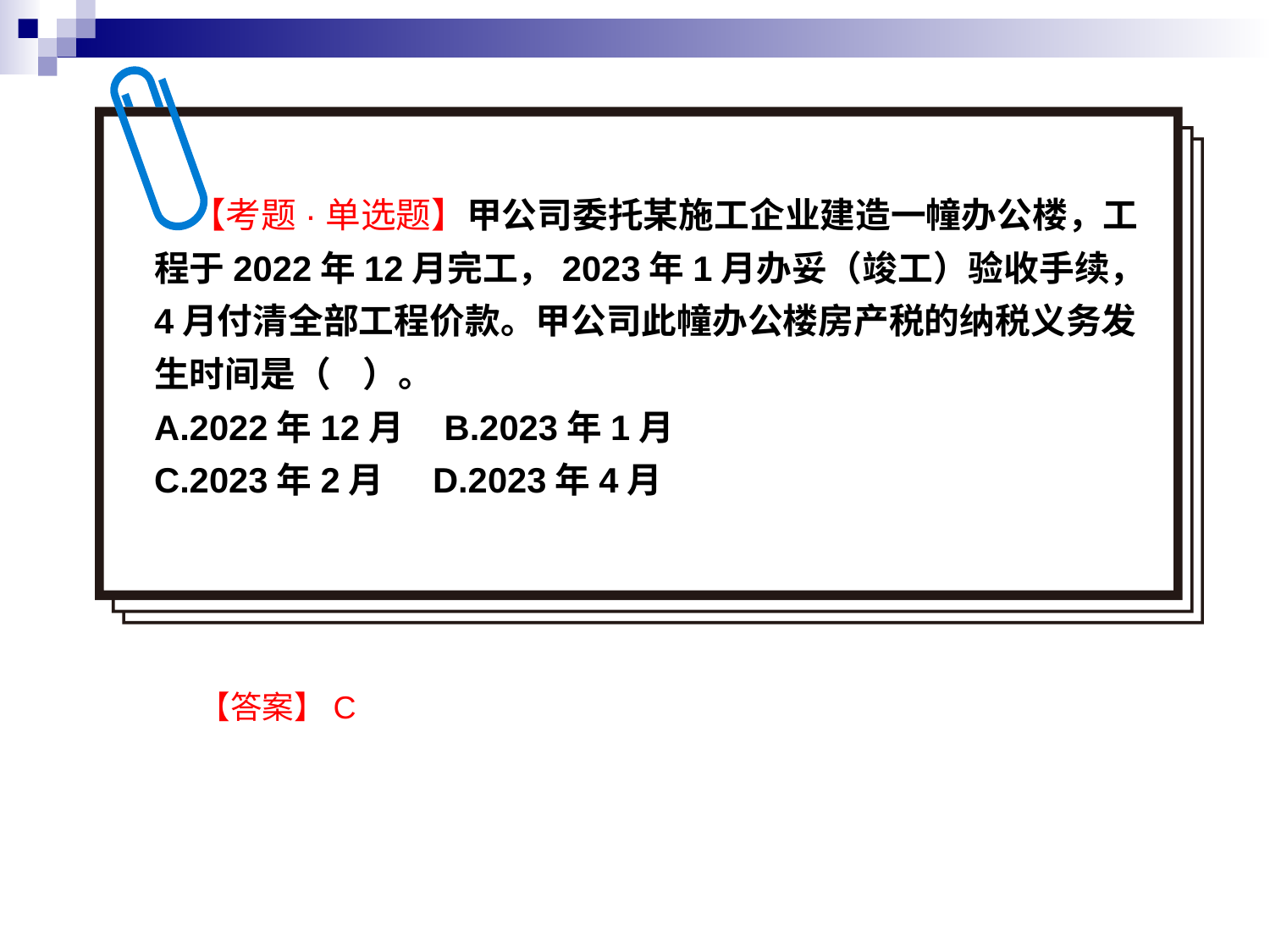

【考题·单选题】甲公司委托某施工企业建造一幢办公楼，工程于2022年12月完工，2023年1月办妥（竣工）验收手续，4月付清全部工程价款。甲公司此幢办公楼房产税的纳税义务发生时间是（    ）。
A.2022年12月    B.2023年1月
C.2023年2月     D.2023年4月
【答案】C